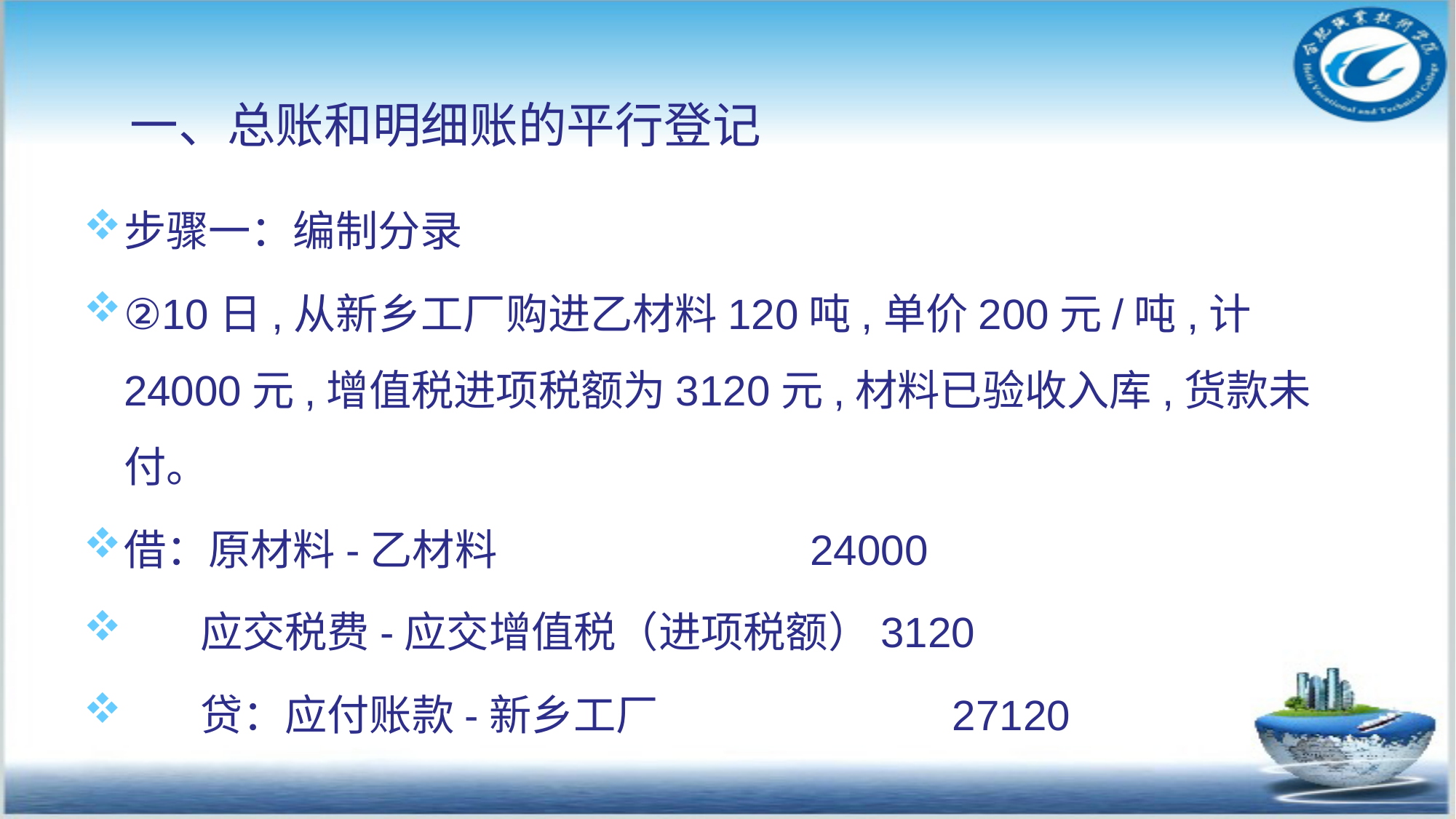

一、总账和明细账的平行登记
步骤一：编制分录
②10日,从新乡工厂购进乙材料120吨,单价200元/吨,计24000元,增值税进项税额为3120元,材料已验收入库,货款未付。
借：原材料-乙材料                                24000
       应交税费-应交增值税（进项税额）3120
       贷：应付账款-新乡工厂                              27120

10